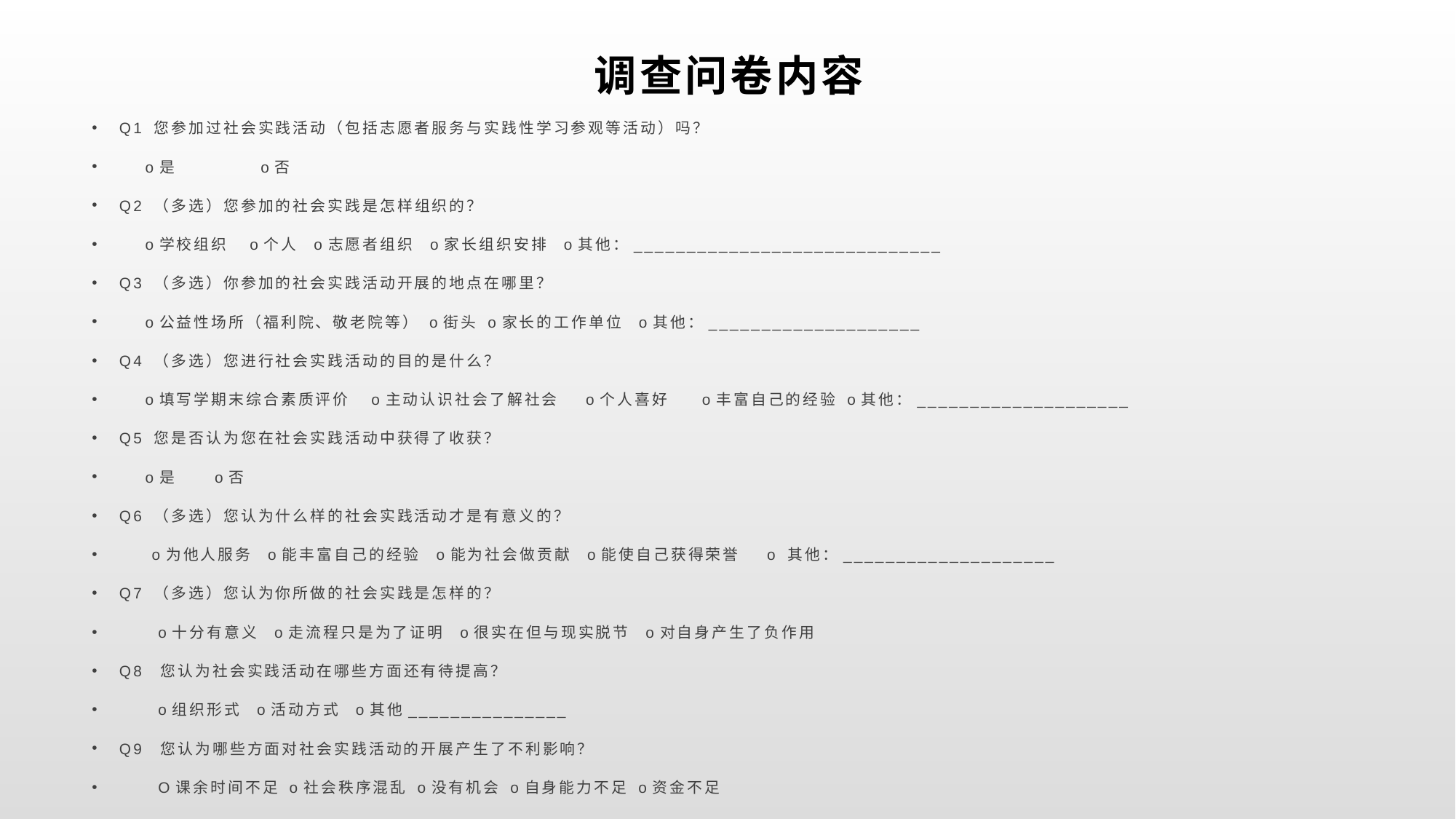

# 调查问卷内容
Q1 您参加过社会实践活动（包括志愿者服务与实践性学习参观等活动）吗？
    o是              o否
Q2 （多选）您参加的社会实践是怎样组织的？
    o学校组织   o个人  o志愿者组织  o家长组织安排  o其他：_____________________________
Q3 （多选）你参加的社会实践活动开展的地点在哪里？
    o公益性场所（福利院、敬老院等） o街头 o家长的工作单位  o其他：____________________
Q4 （多选）您进行社会实践活动的目的是什么？
    o填写学期末综合素质评价   o主动认识社会了解社会    o个人喜好     o丰富自己的经验 o其他：____________________
Q5 您是否认为您在社会实践活动中获得了收获？
    o是      o否
Q6 （多选）您认为什么样的社会实践活动才是有意义的？
     o为他人服务  o能丰富自己的经验  o能为社会做贡献  o能使自己获得荣誉    o 其他：____________________
Q7 （多选）您认为你所做的社会实践是怎样的？
      o十分有意义  o走流程只是为了证明  o很实在但与现实脱节  o对自身产生了负作用
Q8  您认为社会实践活动在哪些方面还有待提高？
      o组织形式  o活动方式  o其他_______________
Q9  您认为哪些方面对社会实践活动的开展产生了不利影响？
      O课余时间不足 o社会秩序混乱 o没有机会 o自身能力不足 o资金不足